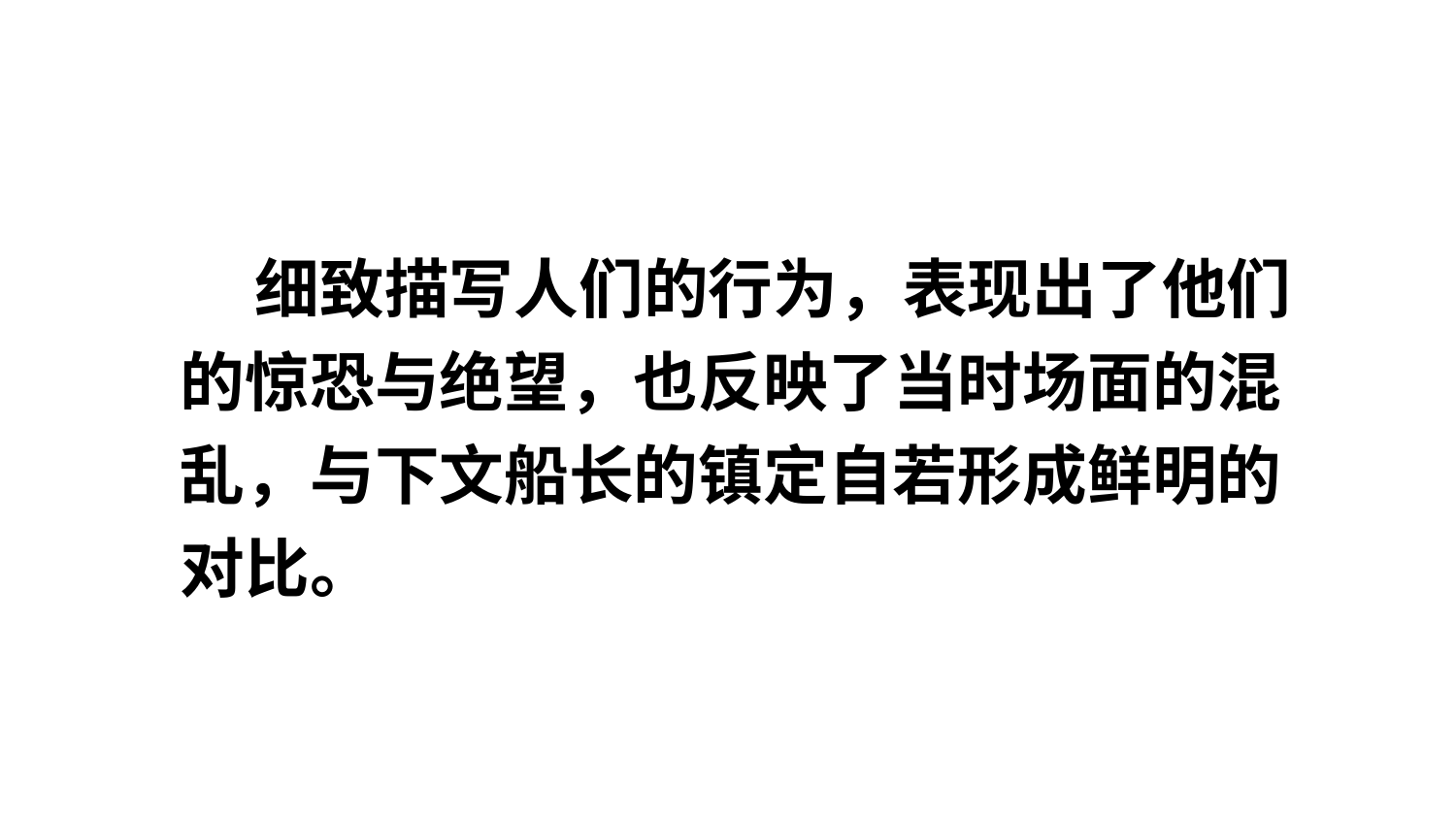

细致描写人们的行为，表现出了他们的惊恐与绝望，也反映了当时场面的混乱，与下文船长的镇定自若形成鲜明的对比。